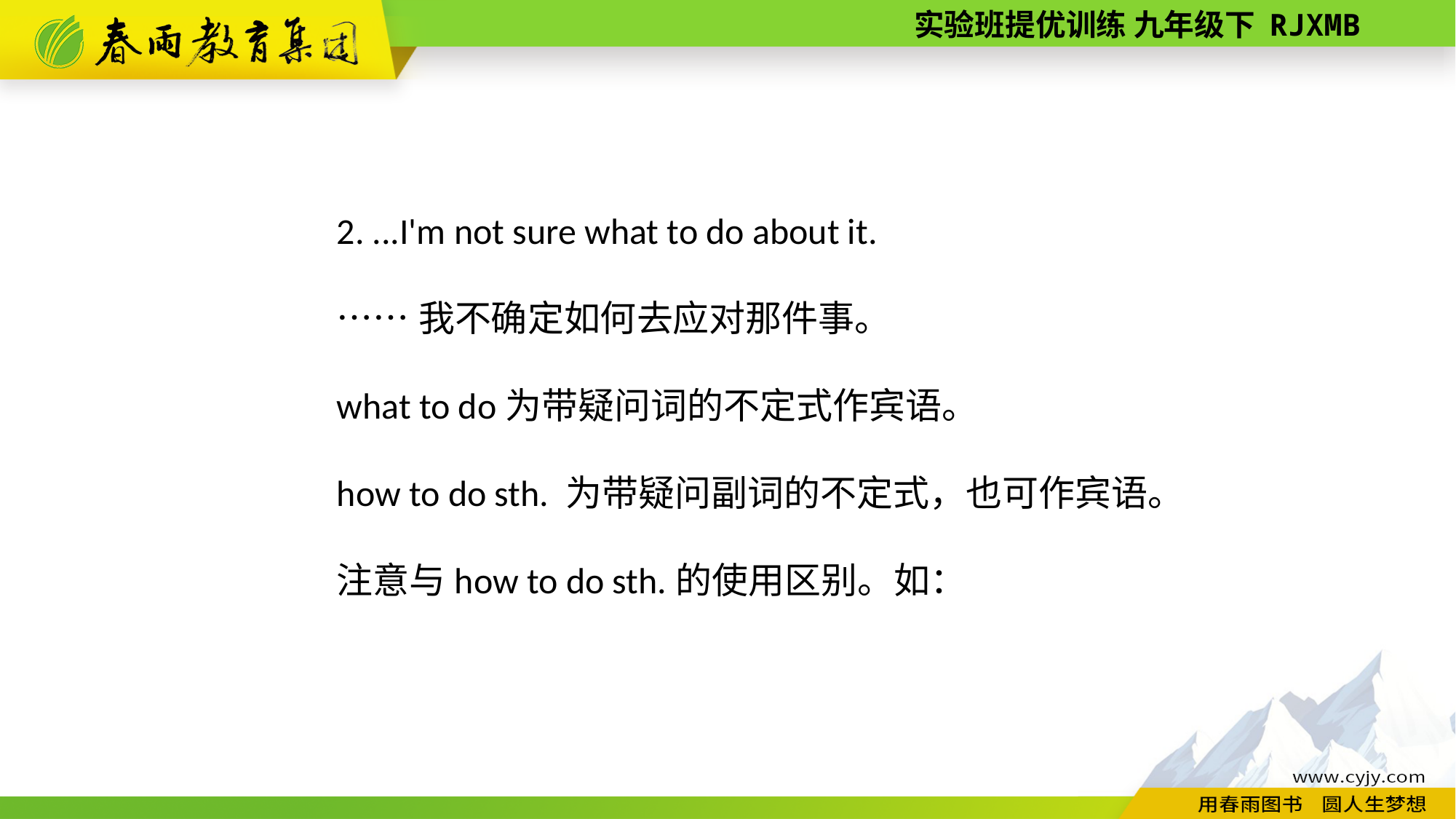

2. ...I'm not sure what to do about it.
……我不确定如何去应对那件事。
what to do为带疑问词的不定式作宾语。
how to do sth. 为带疑问副词的不定式，也可作宾语。
注意与how to do sth.的使用区别。如：